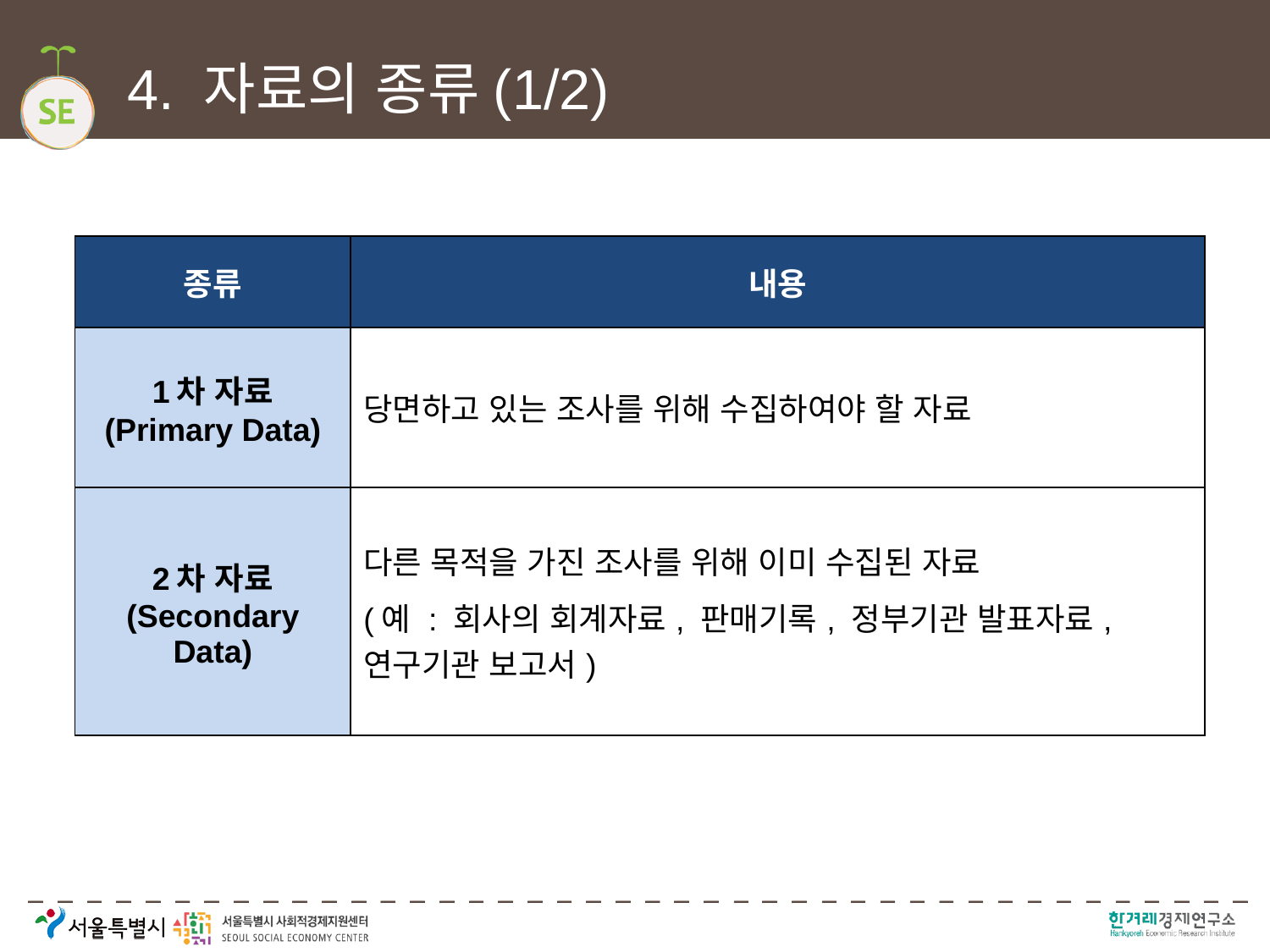

# 4. 자료의 종류(1/2)
| 종류 | 내용 |
| --- | --- |
| 1차 자료 (Primary Data) | 당면하고 있는 조사를 위해 수집하여야 할 자료 |
| 2차 자료 (Secondary Data) | 다른 목적을 가진 조사를 위해 이미 수집된 자료 (예 : 회사의 회계자료, 판매기록, 정부기관 발표자료, 연구기관 보고서) |